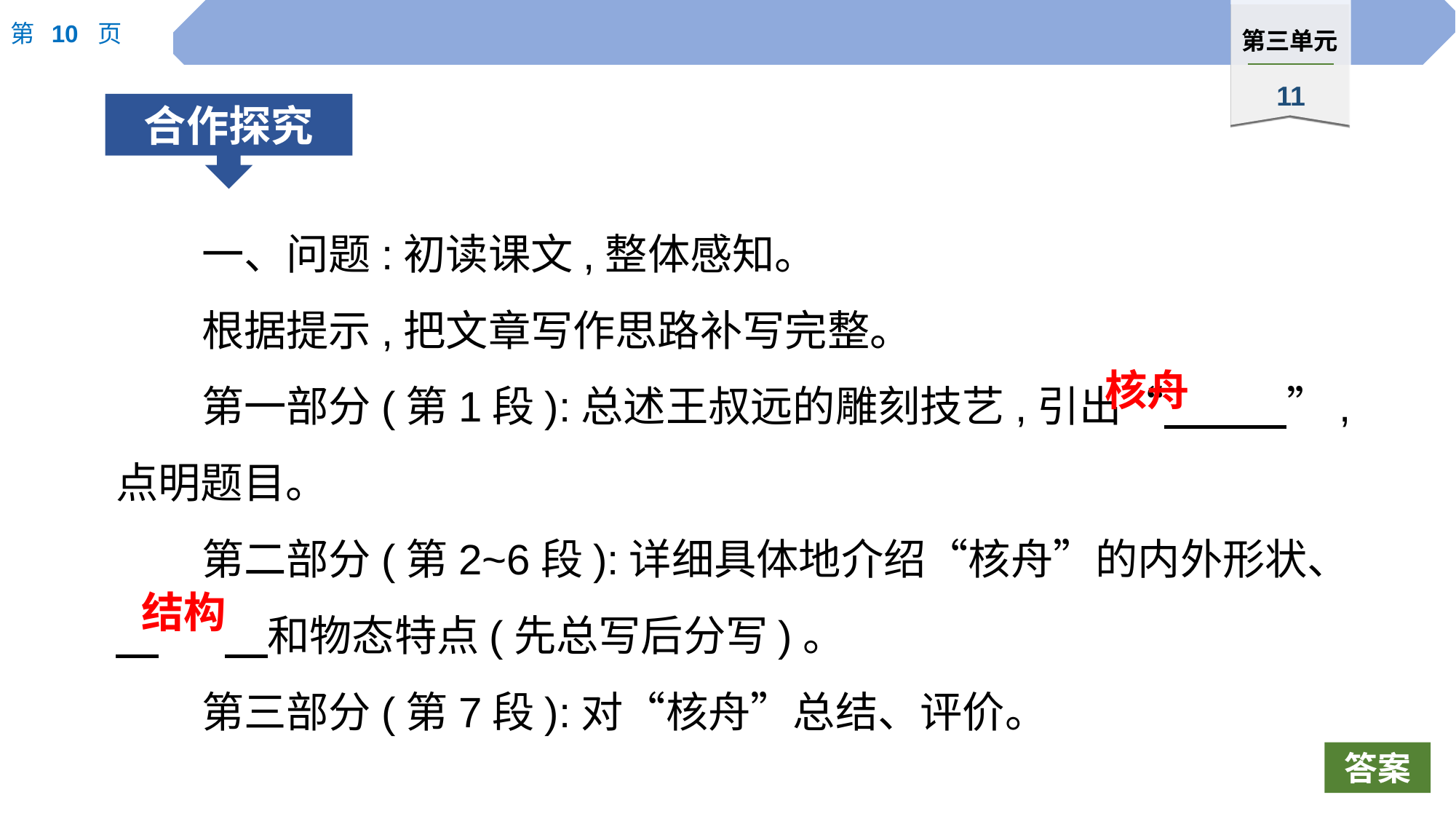

一、问题:初读课文,整体感知。
根据提示,把文章写作思路补写完整。
第一部分(第1段):总述王叔远的雕刻技艺,引出“　    　”,点明题目。
第二部分(第2~6段):详细具体地介绍“核舟”的内外形状、　	　和物态特点(先总写后分写)。
第三部分(第7段):对“核舟”总结、评价。
核舟
结构
答案